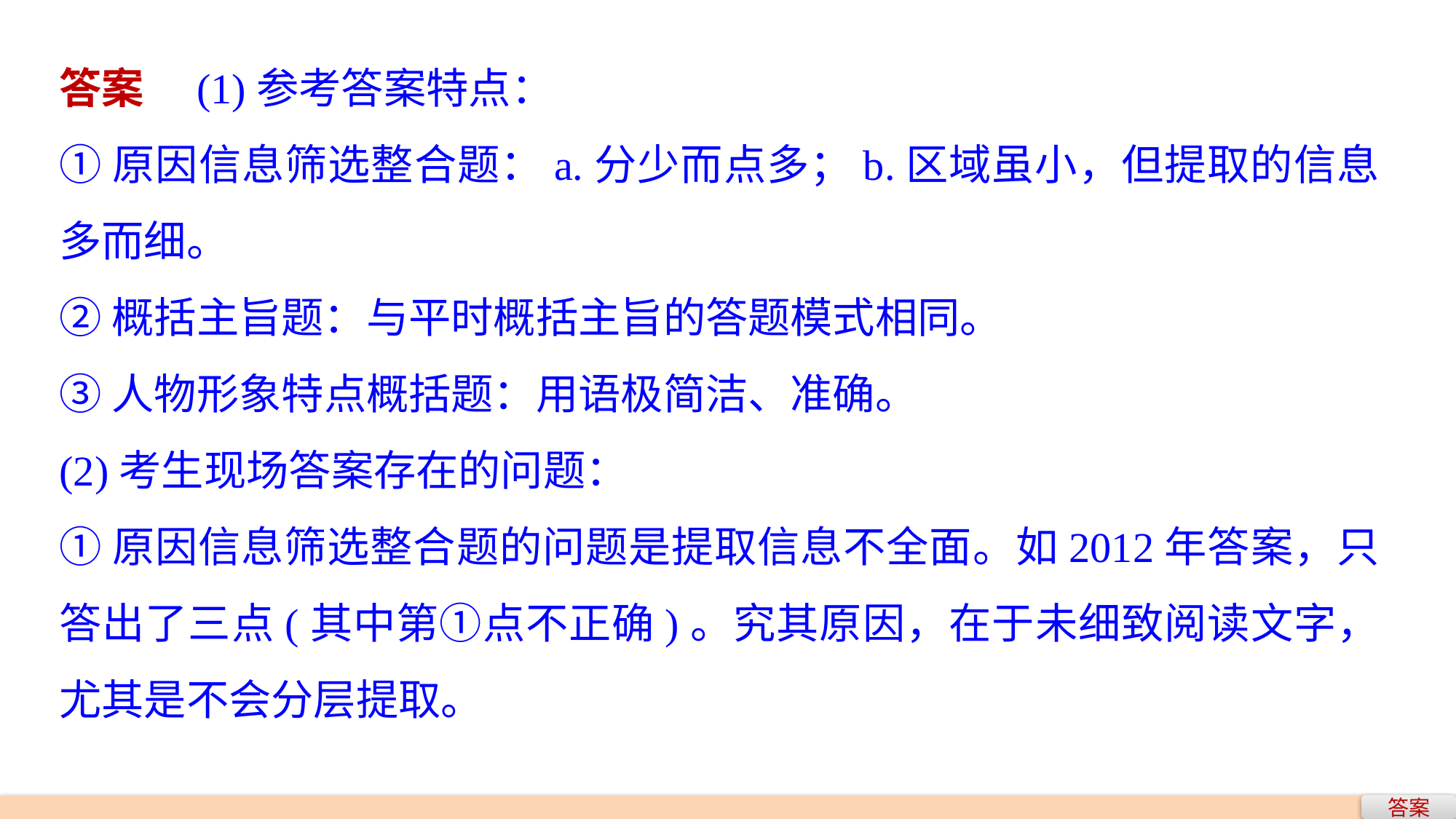

答案　(1)参考答案特点：
①原因信息筛选整合题：a.分少而点多；b.区域虽小，但提取的信息多而细。
②概括主旨题：与平时概括主旨的答题模式相同。
③人物形象特点概括题：用语极简洁、准确。
(2)考生现场答案存在的问题：
①原因信息筛选整合题的问题是提取信息不全面。如2012年答案，只答出了三点(其中第①点不正确)。究其原因，在于未细致阅读文字，尤其是不会分层提取。
答案